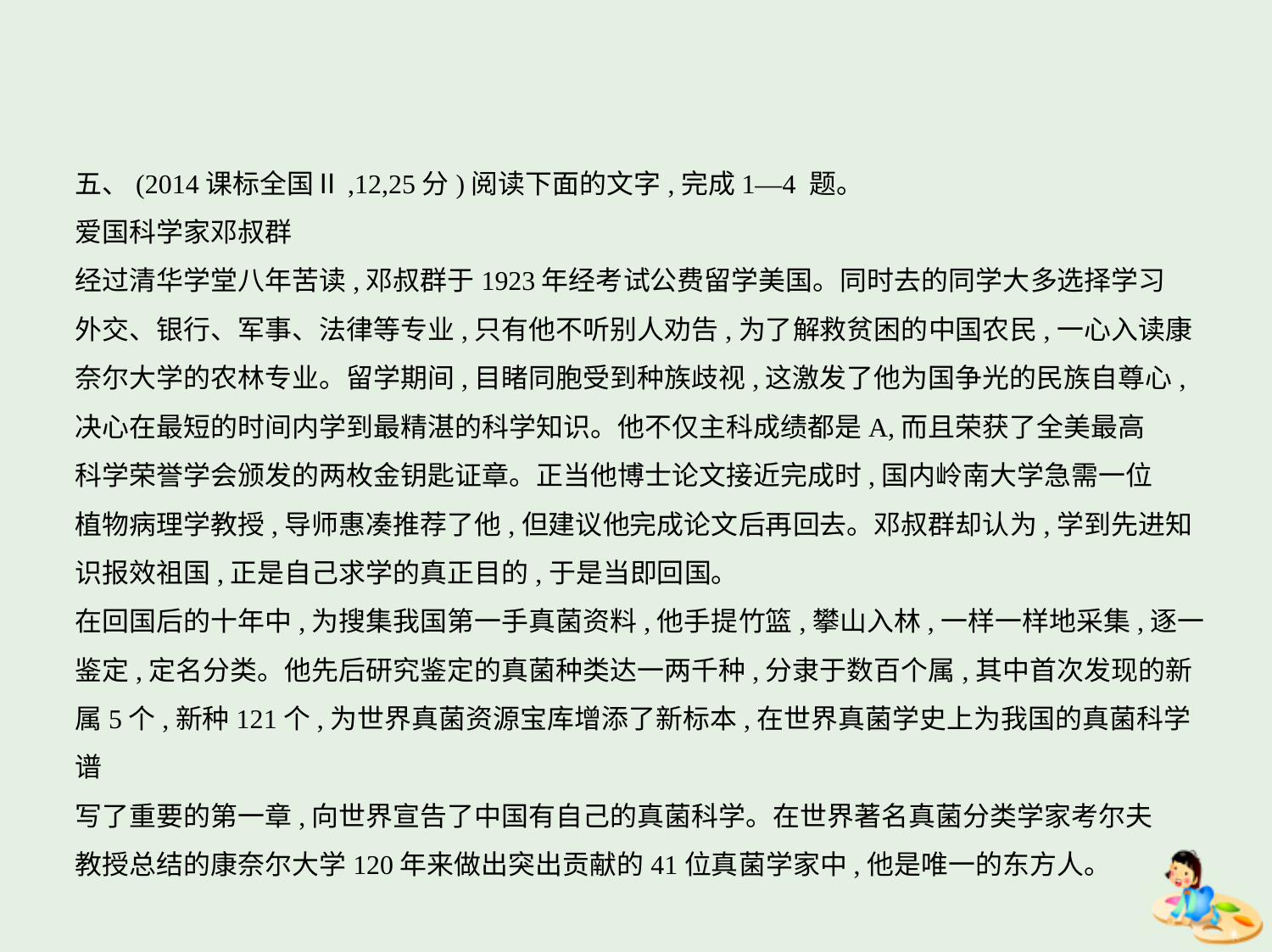

五、(2014课标全国Ⅱ,12,25分)阅读下面的文字,完成1—4 题。
爱国科学家邓叔群
经过清华学堂八年苦读,邓叔群于1923年经考试公费留学美国。同时去的同学大多选择学习
外交、银行、军事、法律等专业,只有他不听别人劝告,为了解救贫困的中国农民,一心入读康
奈尔大学的农林专业。留学期间,目睹同胞受到种族歧视,这激发了他为国争光的民族自尊心,
决心在最短的时间内学到最精湛的科学知识。他不仅主科成绩都是A,而且荣获了全美最高
科学荣誉学会颁发的两枚金钥匙证章。正当他博士论文接近完成时,国内岭南大学急需一位
植物病理学教授,导师惠凑推荐了他,但建议他完成论文后再回去。邓叔群却认为,学到先进知
识报效祖国,正是自己求学的真正目的,于是当即回国。
在回国后的十年中,为搜集我国第一手真菌资料,他手提竹篮,攀山入林,一样一样地采集,逐一
鉴定,定名分类。他先后研究鉴定的真菌种类达一两千种,分隶于数百个属,其中首次发现的新
属5个,新种121个,为世界真菌资源宝库增添了新标本,在世界真菌学史上为我国的真菌科学谱
写了重要的第一章,向世界宣告了中国有自己的真菌科学。在世界著名真菌分类学家考尔夫
教授总结的康奈尔大学120年来做出突出贡献的41位真菌学家中,他是唯一的东方人。